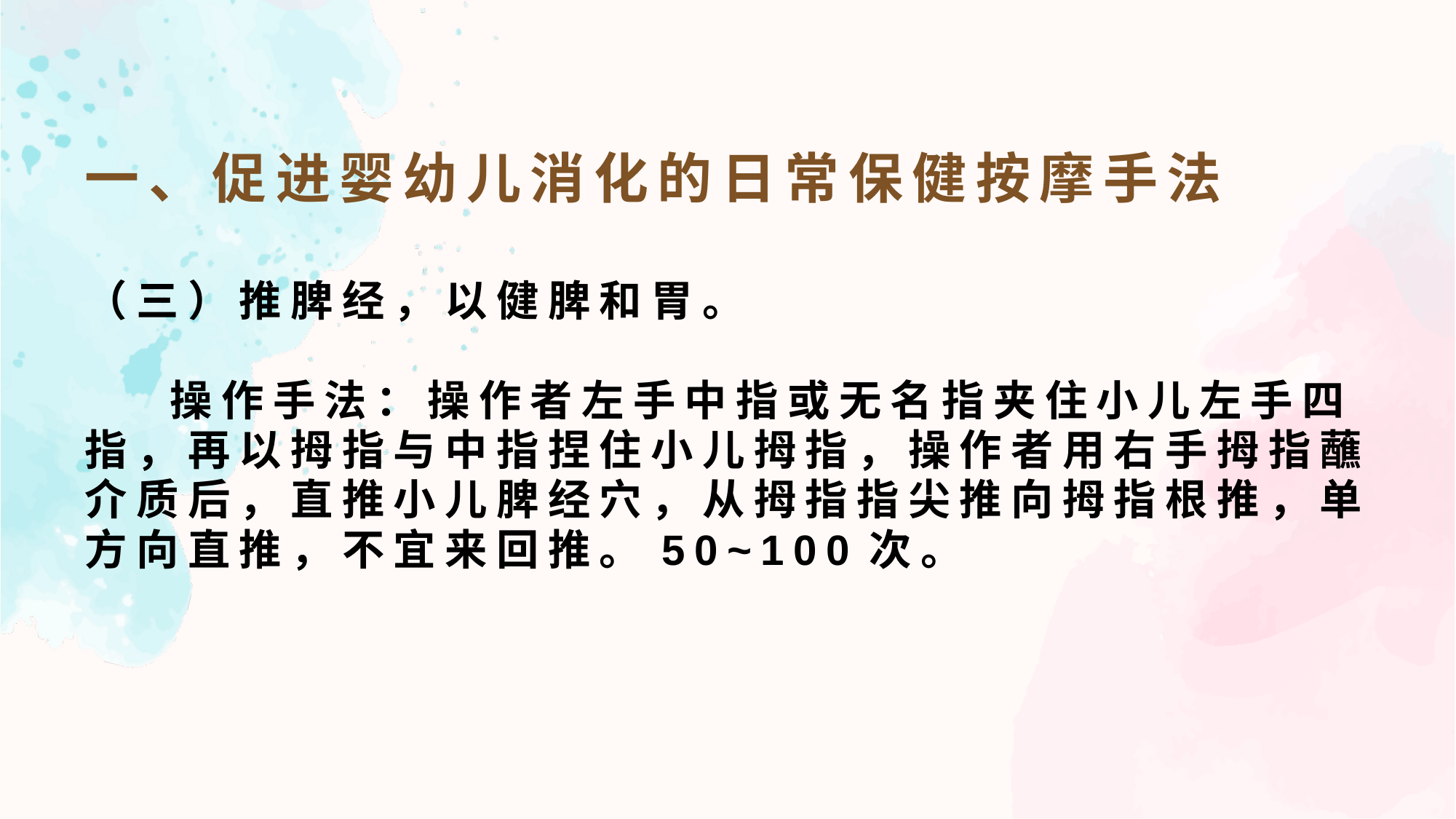

一、促进婴幼儿消化的日常保健按摩手法

（三）推脾经，以健脾和胃。

    操作手法：操作者左手中指或无名指夹住小儿左手四指，再以拇指与中指捏住小儿拇指，操作者用右手拇指蘸介质后，直推小儿脾经穴，从拇指指尖推向拇指根推，单方向直推，不宜来回推。50~100次。